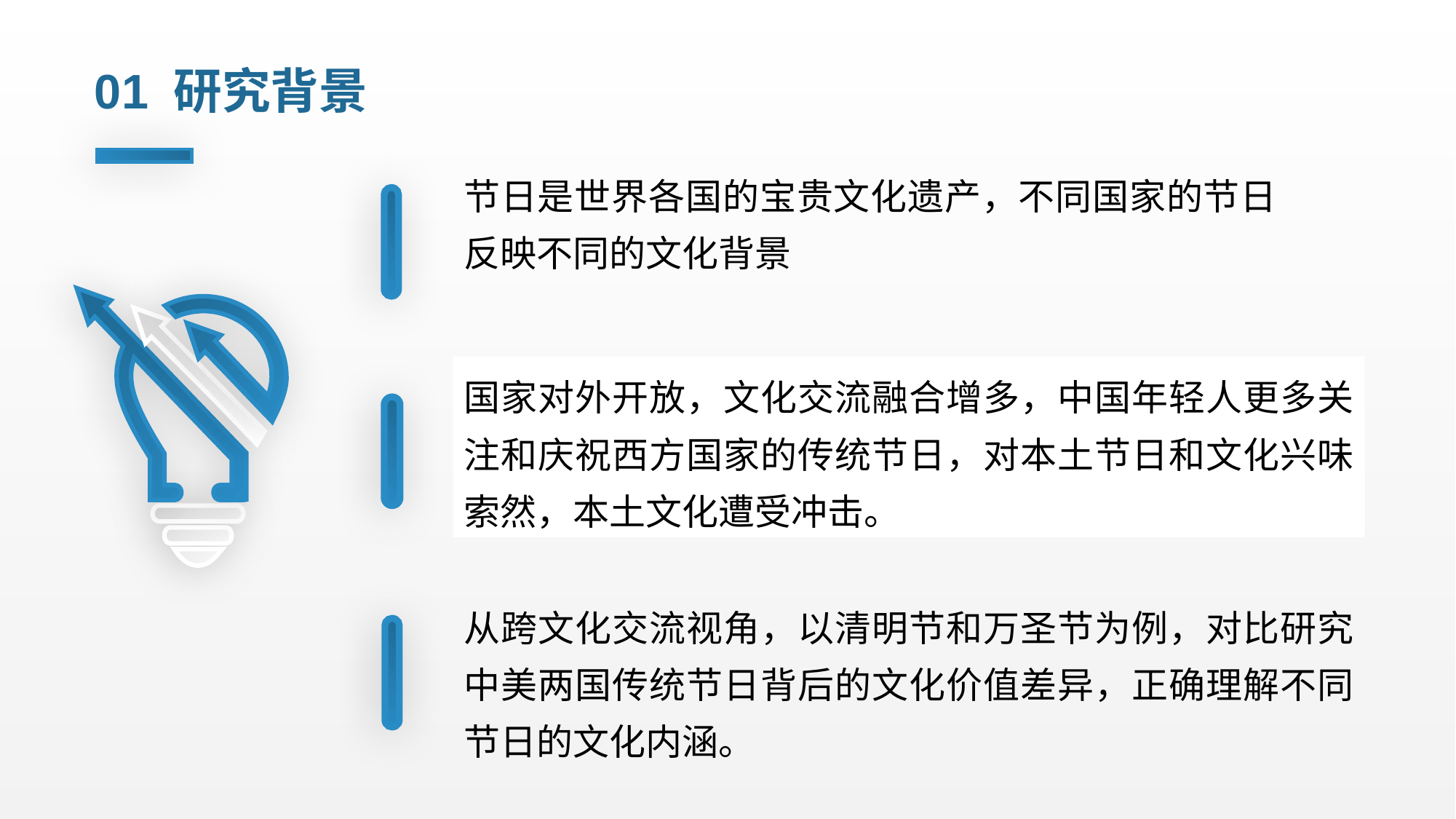

01 研究背景

节日是世界各国的宝贵文化遗产，不同国家的节日反映不同的文化背景

国家对外开放，文化交流融合增多，中国年轻人更多关注和庆祝西方国家的传统节日，对本土节日和文化兴味索然，本土文化遭受冲击。

从跨文化交流视角，以清明节和万圣节为例，对比研究中美两国传统节日背后的文化价值差异，正确理解不同节日的文化内涵。